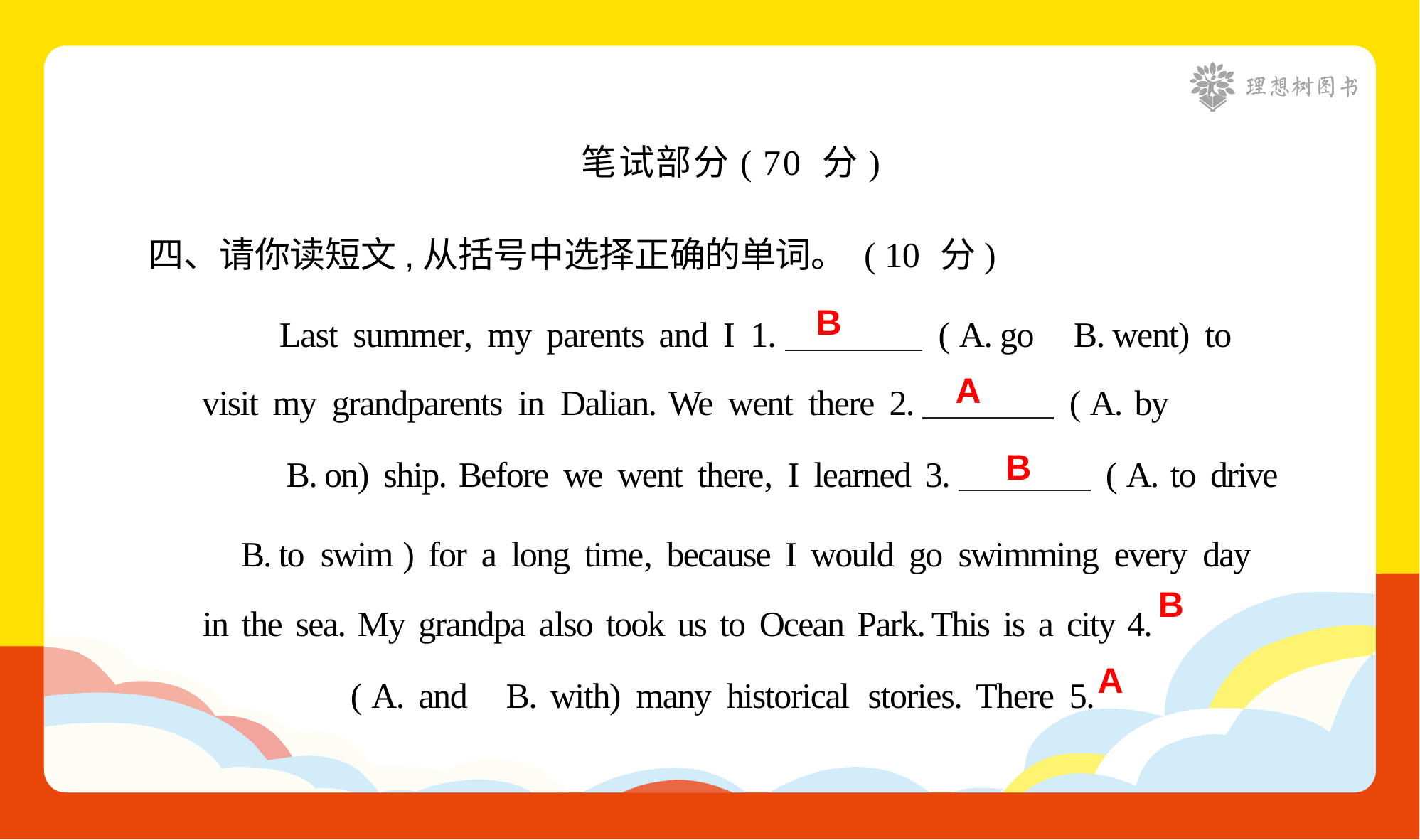

笔试部分( 70 分)

四、请你读短文,从括号中选择正确的单词。 ( 10 分)
Last summer, my parents and I 1.                    ( A. go     B. went)  to visit my grandparents in Dalian. We went there 2.                    ( A. by

B. on)  ship. Before we went  there, I learned 3.                    ( A. to  drive
B. to swim )  for a long time, because  I would go swimming every day in the sea. My grandpa also took us to Ocean Park. This is a city 4.

	  ( A. and     B. with)  many  historical stories. There  5.
B
A
B
B
A